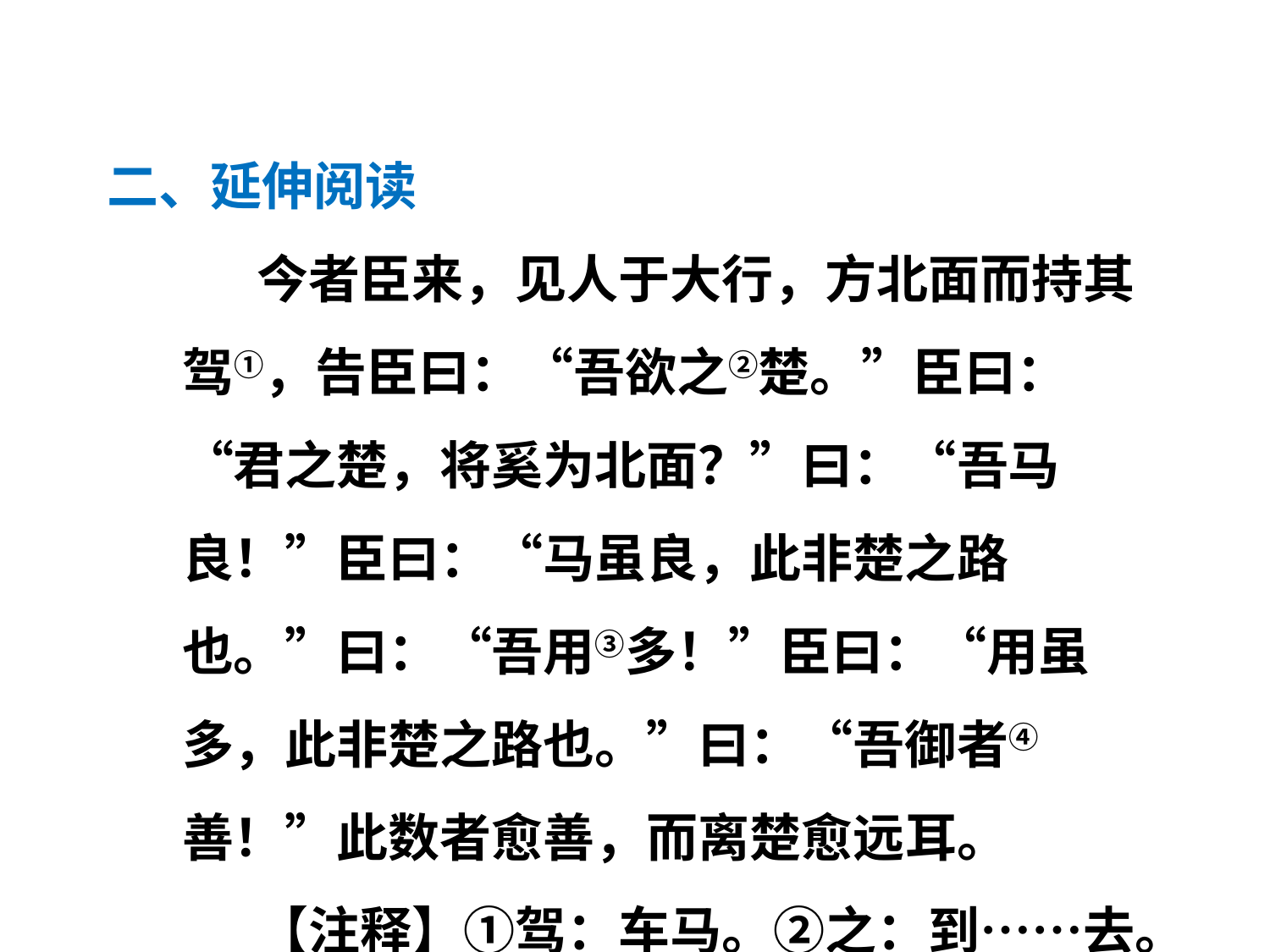

二、延伸阅读
今者臣来，见人于大行，方北面而持其驾①，告臣曰：“吾欲之②楚。”臣曰：“君之楚，将奚为北面？”曰：“吾马良！”臣曰：“马虽良，此非楚之路也。”曰：“吾用③多！”臣曰：“用虽多，此非楚之路也。”曰：“吾御者④善！”此数者愈善，而离楚愈远耳。
【注释】①驾：车马。②之：到……去。③用：路费。④御者：车夫。